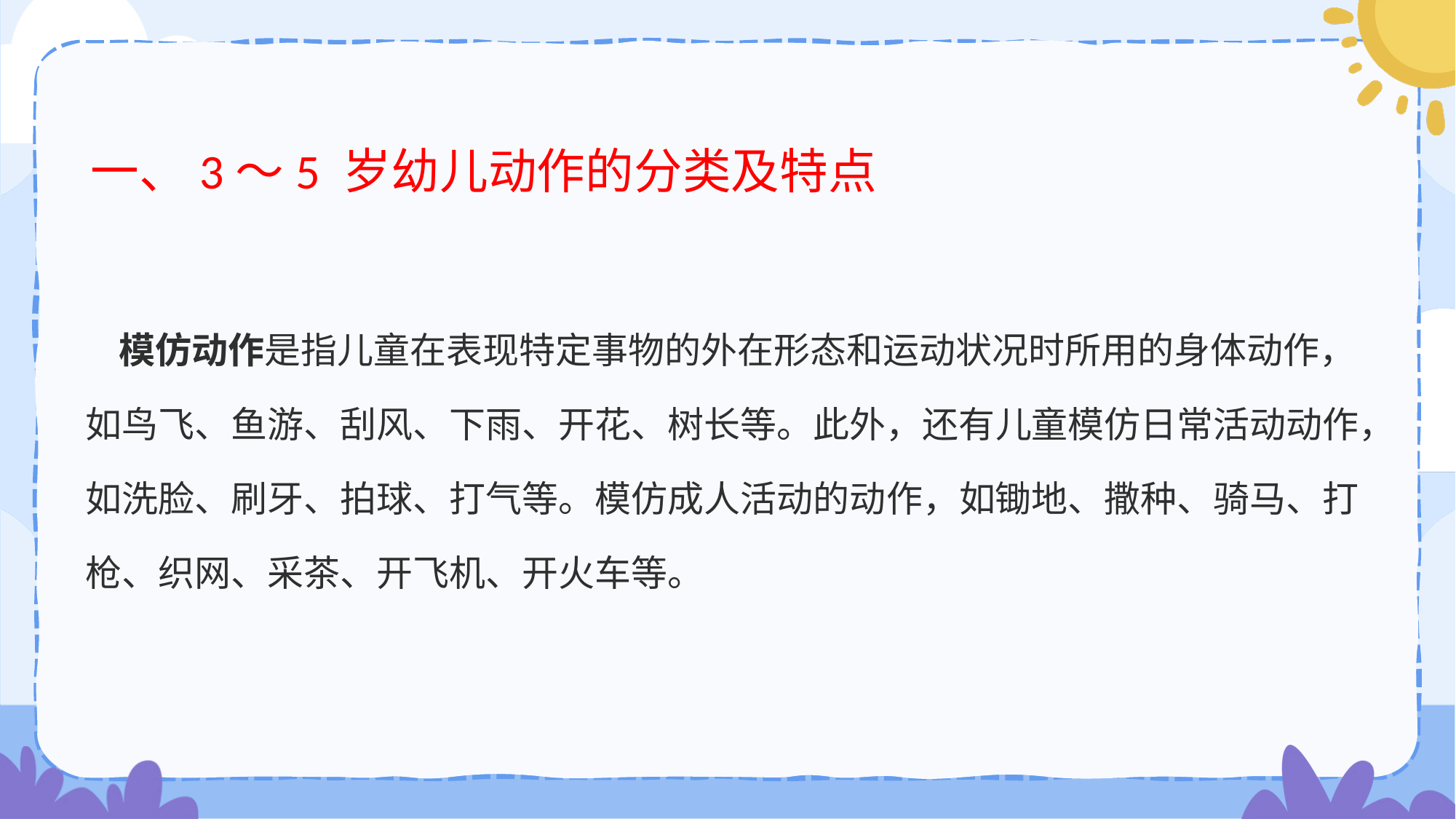

# 一、3～5 岁幼儿动作的分类及特点
   模仿动作是指儿童在表现特定事物的外在形态和运动状况时所用的身体动作，如鸟飞、鱼游、刮风、下雨、开花、树长等。此外，还有儿童模仿日常活动动作，如洗脸、刷牙、拍球、打气等。模仿成人活动的动作，如锄地、撒种、骑马、打枪、织网、采茶、开飞机、开火车等。